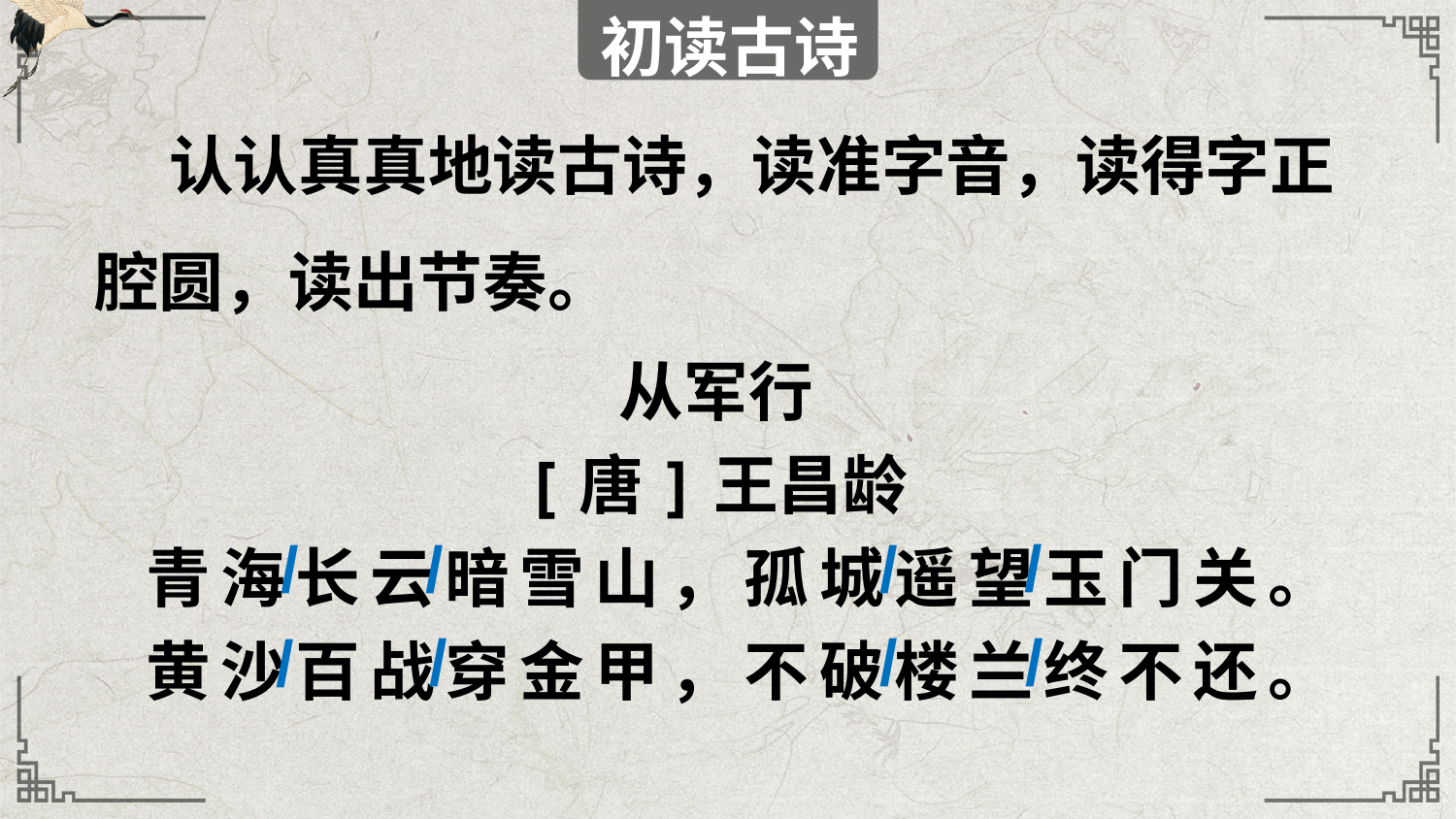

初读古诗
    认认真真地读古诗，读准字音，读得字正腔圆，读出节奏。
从军行
[唐]王昌龄
青海长云暗雪山，孤城遥望玉门关。
黄沙百战穿金甲，不破楼兰终不还。
/
/
/
/
/
/
/
/